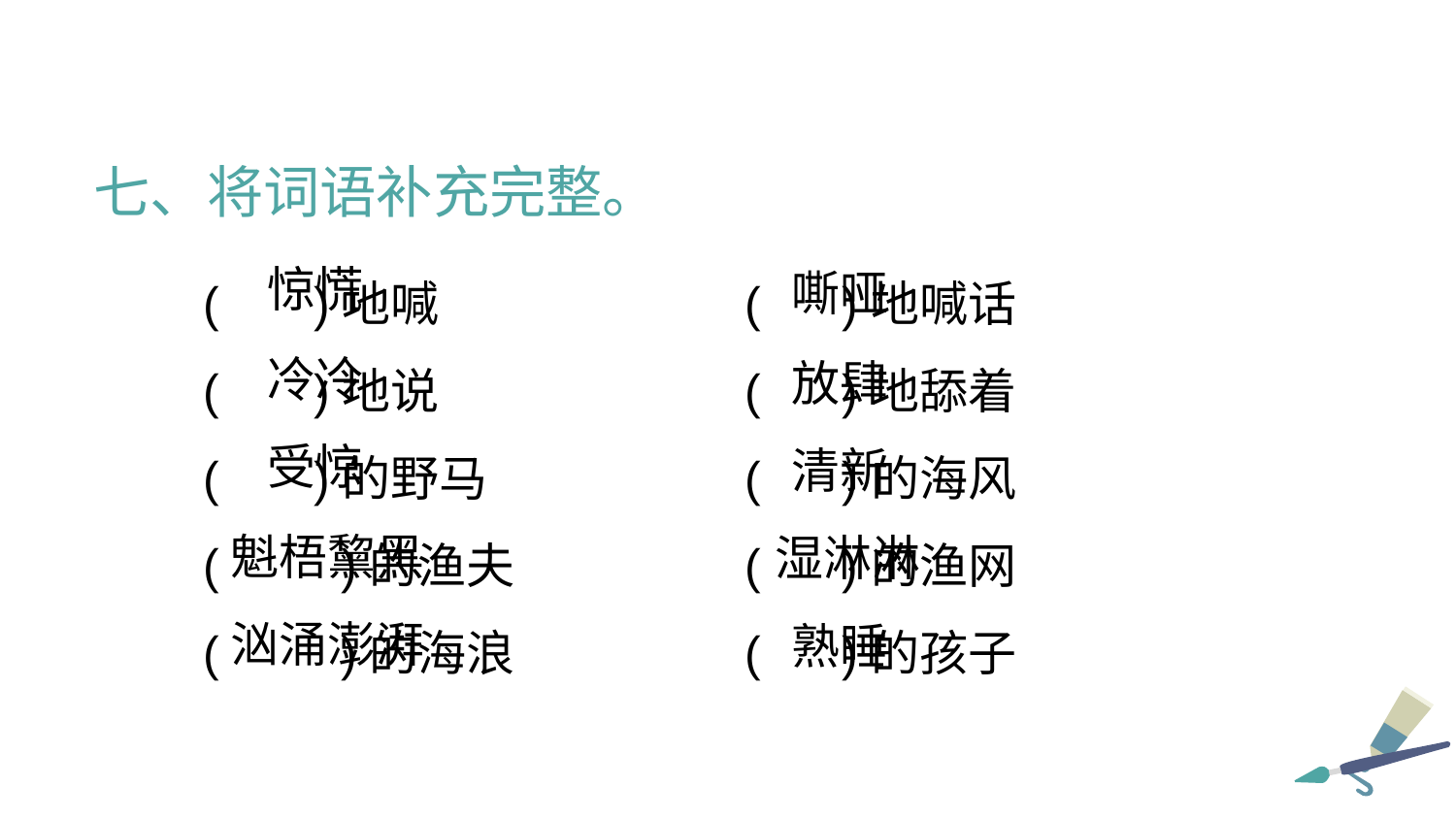

七、将词语补充完整。
(       )地喊	(      )地喊话
(       )地说	(      )地舔着
(       )的野马	(      )的海风
(         )的渔夫	(      )的渔网
(         )的海浪	(      )的孩子
惊慌
嘶哑
冷冷
放肆
受惊
清新
魁梧黧黑
湿淋淋
汹涌澎湃
熟睡